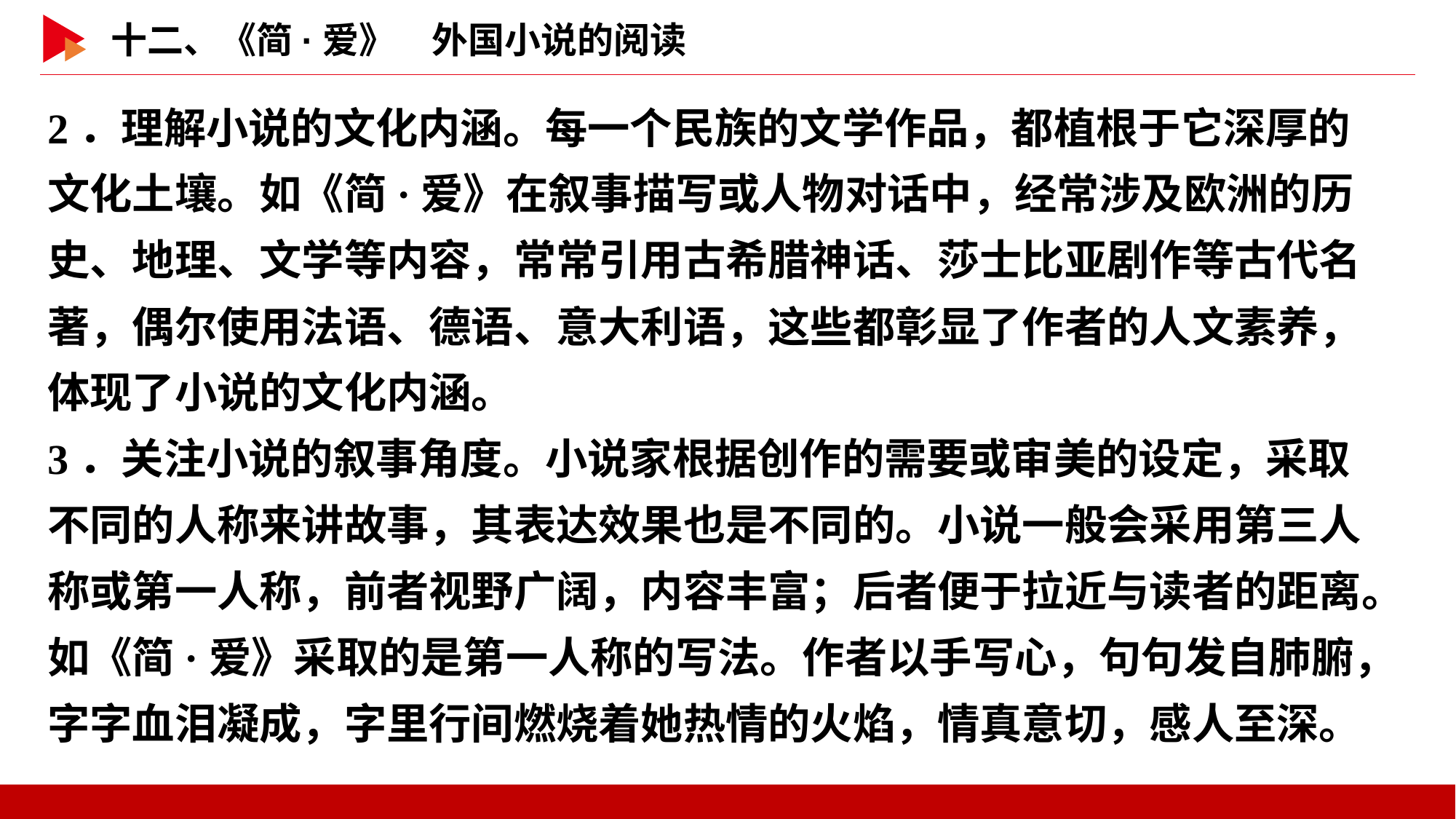

2．理解小说的文化内涵。每一个民族的文学作品，都植根于它深厚的文化土壤。如《简·爱》在叙事描写或人物对话中，经常涉及欧洲的历史、地理、文学等内容，常常引用古希腊神话、莎士比亚剧作等古代名著，偶尔使用法语、德语、意大利语，这些都彰显了作者的人文素养，体现了小说的文化内涵。
3．关注小说的叙事角度。小说家根据创作的需要或审美的设定，采取不同的人称来讲故事，其表达效果也是不同的。小说一般会采用第三人称或第一人称，前者视野广阔，内容丰富；后者便于拉近与读者的距离。如《简·爱》采取的是第一人称的写法。作者以手写心，句句发自肺腑，字字血泪凝成，字里行间燃烧着她热情的火焰，情真意切，感人至深。